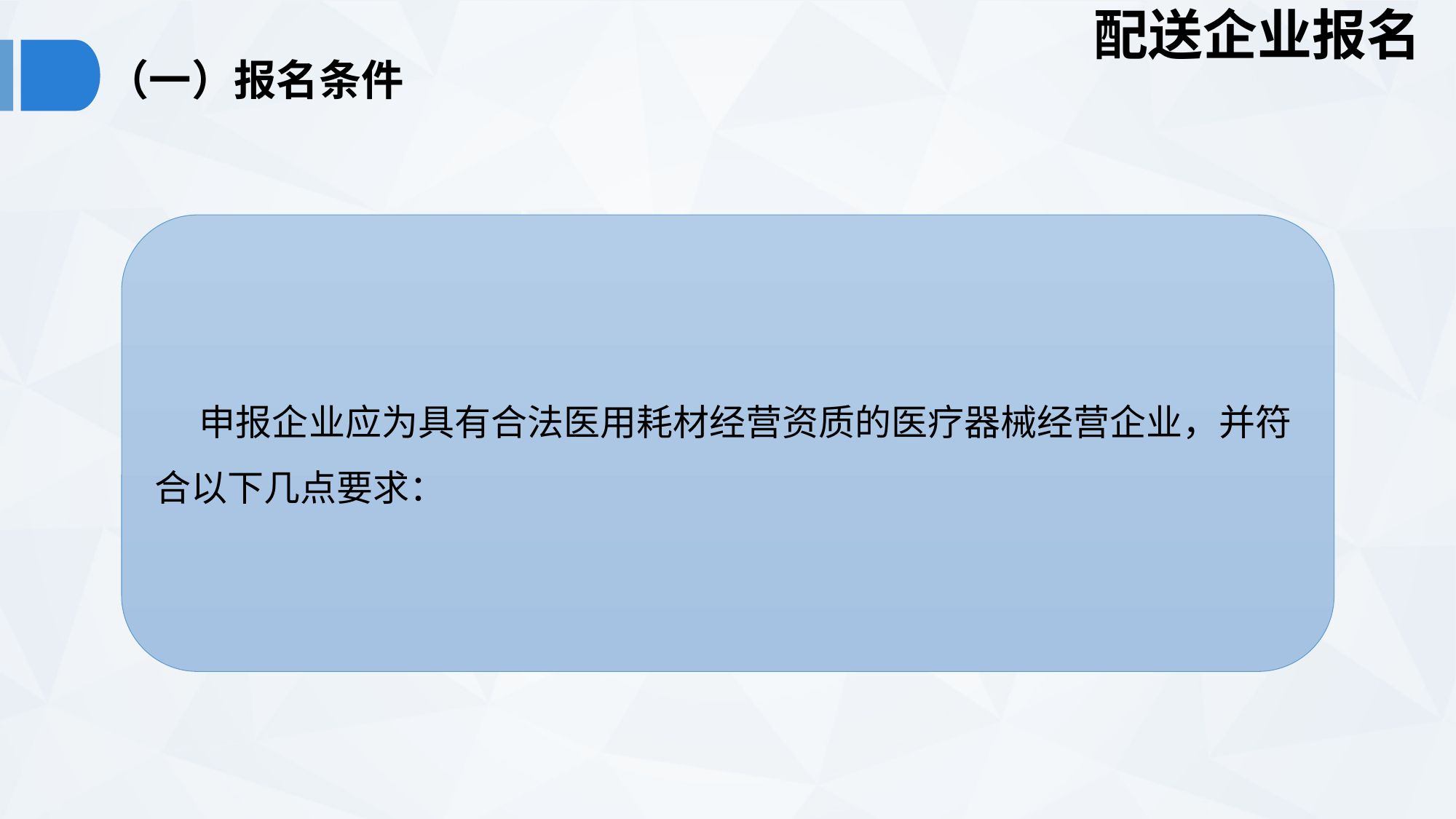

# 配送企业报名
（一）报名条件
     申报企业应为具有合法医用耗材经营资质的医疗器械经营企业，并符合以下几点要求：